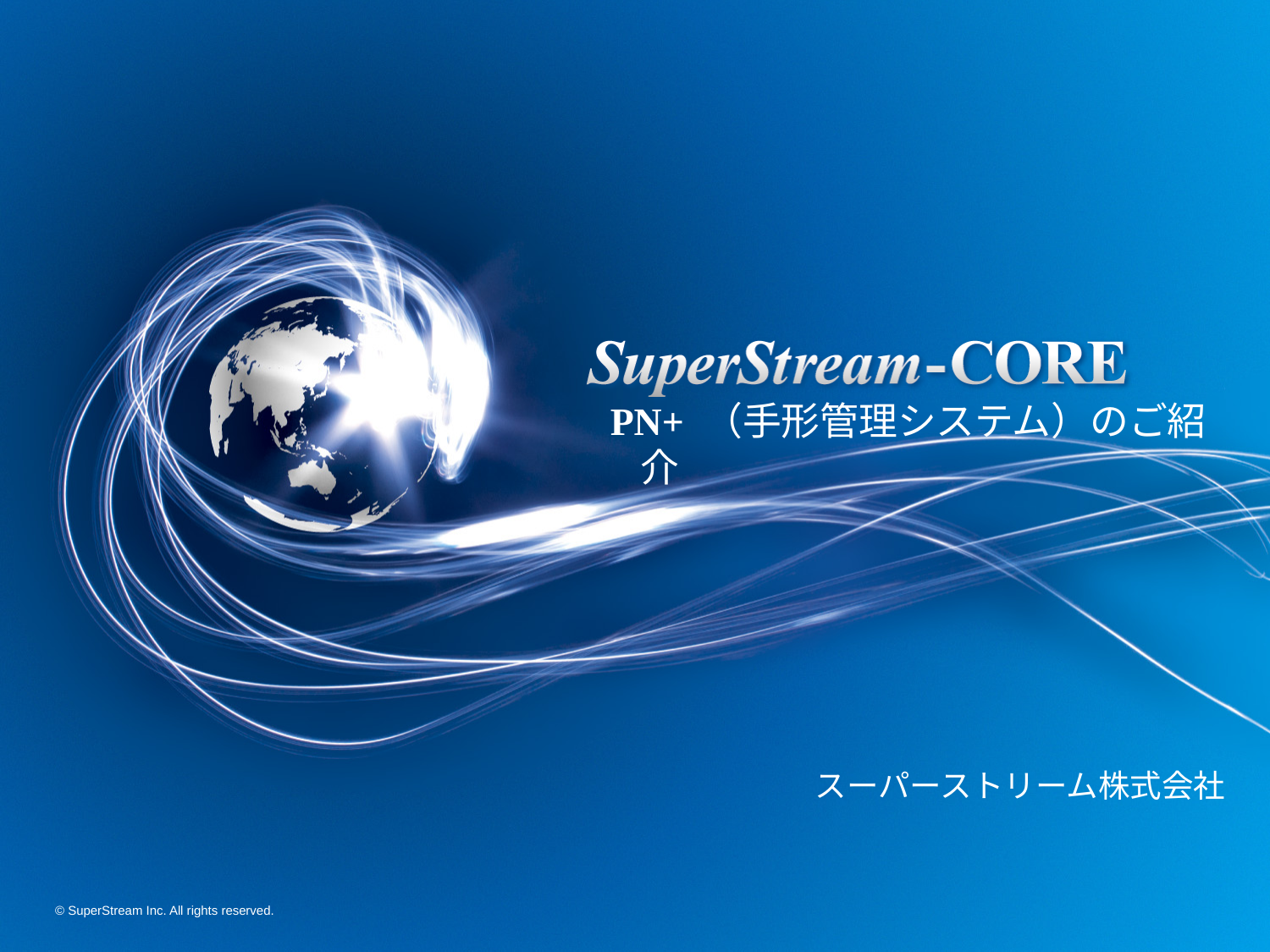

PN+ （手形管理システム）のご紹介

スーパーストリーム株式会社
© SuperStream Inc. All rights reserved.